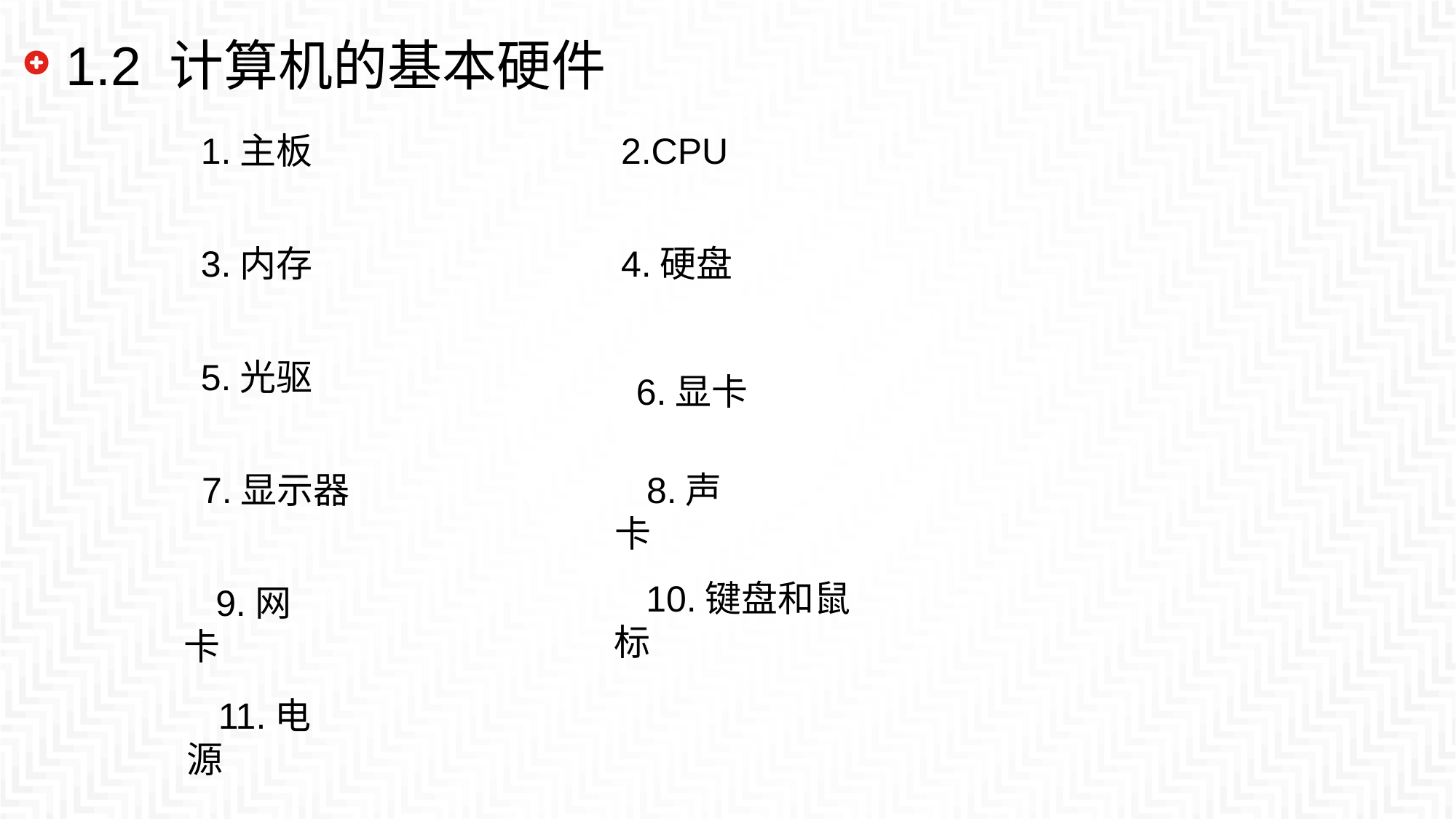

# 1.2 计算机的基本硬件

1.主板
2.CPU
3.内存
4.硬盘
5.光驱
6.显卡
7.显示器
8.声卡
10.键盘和鼠标
9.网卡
11.电源